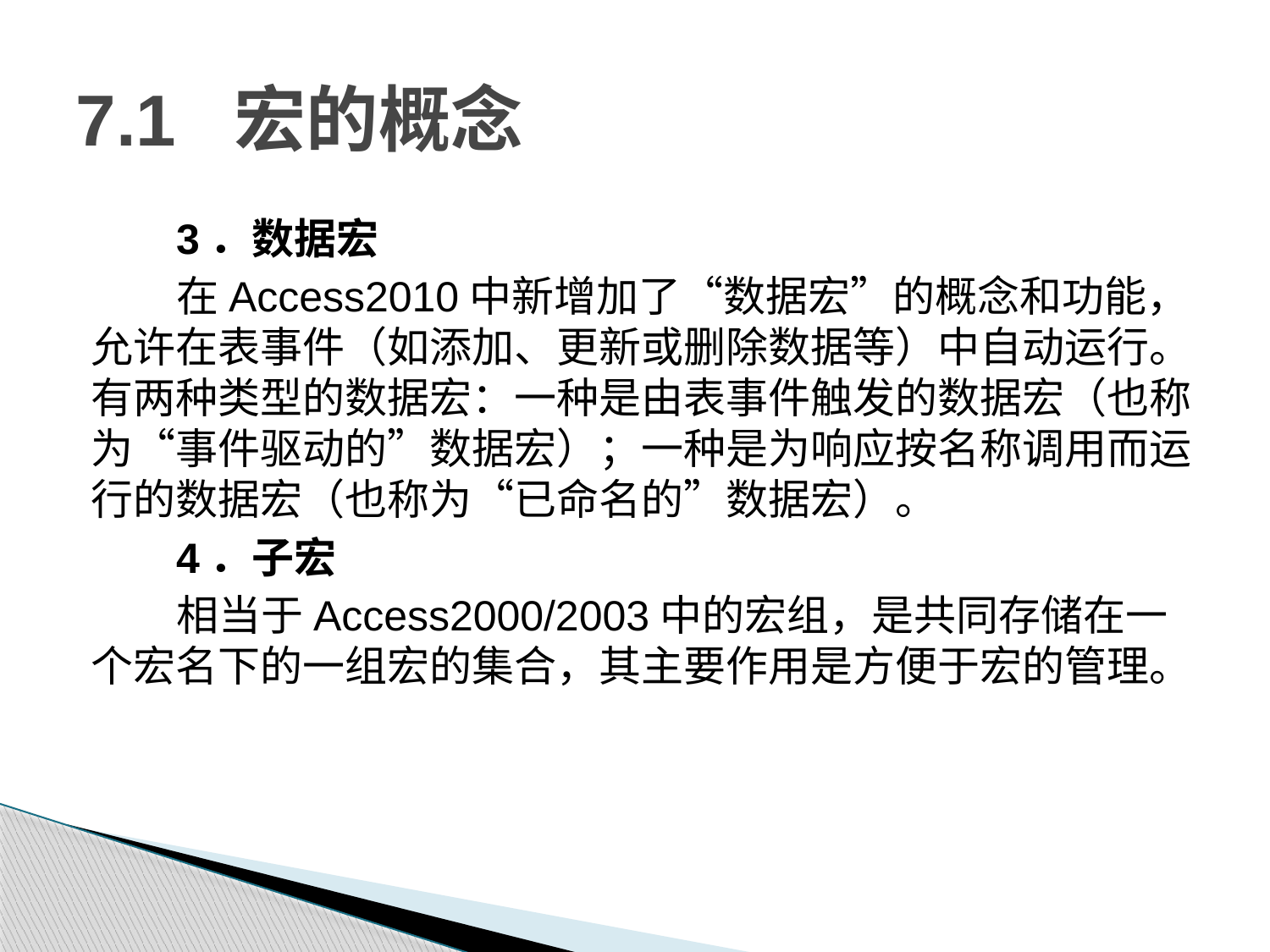

# 7.1  宏的概念
3．数据宏
在Access2010中新增加了“数据宏”的概念和功能，允许在表事件（如添加、更新或删除数据等）中自动运行。有两种类型的数据宏：一种是由表事件触发的数据宏（也称为“事件驱动的”数据宏）；一种是为响应按名称调用而运行的数据宏（也称为“已命名的”数据宏）。
4．子宏
相当于Access2000/2003中的宏组，是共同存储在一个宏名下的一组宏的集合，其主要作用是方便于宏的管理。